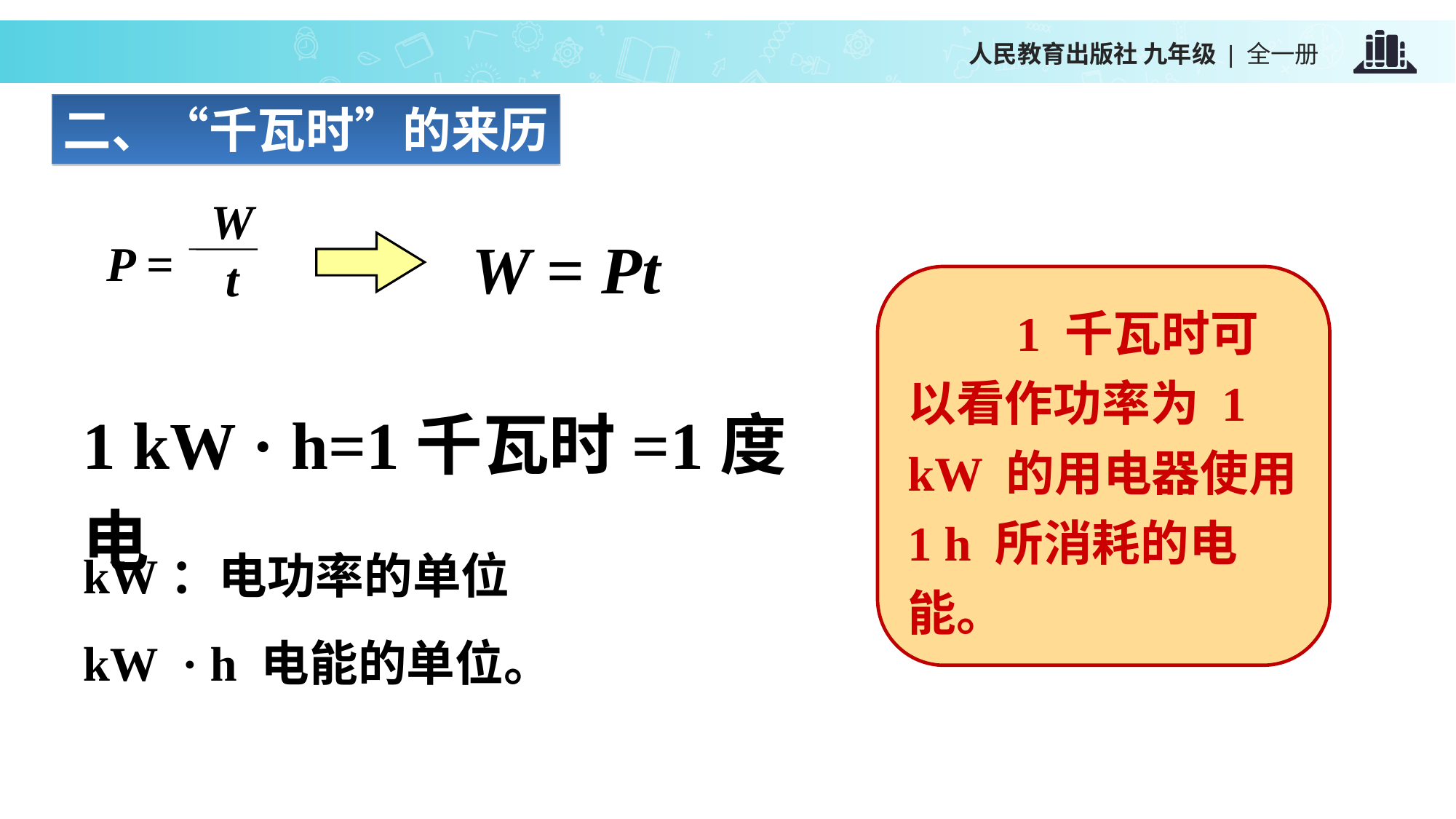

二、“千瓦时”的来历
W
t
P =

W = Pt

　　1 千瓦时可以看作功率为 1 kW 的用电器使用 1 h 所消耗的电能。
1 kW · h=1千瓦时=1度电
kW：电功率的单位
kW  · h 电能的单位。